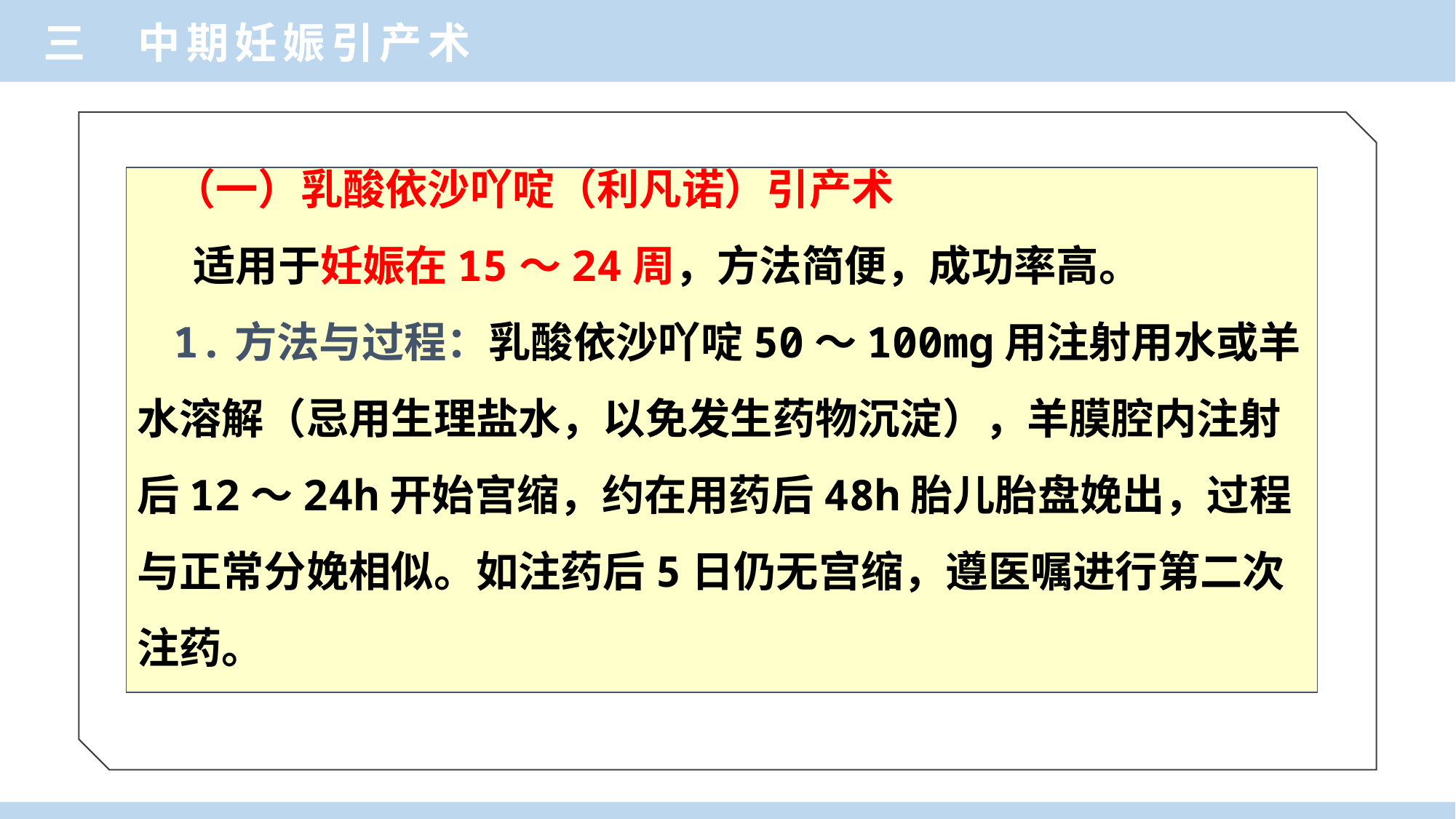

三   中期妊娠引产术

（一）乳酸依沙吖啶（利凡诺）引产术
 适用于妊娠在15～24周，方法简便，成功率高。
1.方法与过程：乳酸依沙吖啶50～100mg用注射用水或羊水溶解（忌用生理盐水，以免发生药物沉淀），羊膜腔内注射后12～24h开始宫缩，约在用药后48h胎儿胎盘娩出，过程与正常分娩相似。如注药后5日仍无宫缩，遵医嘱进行第二次注药。